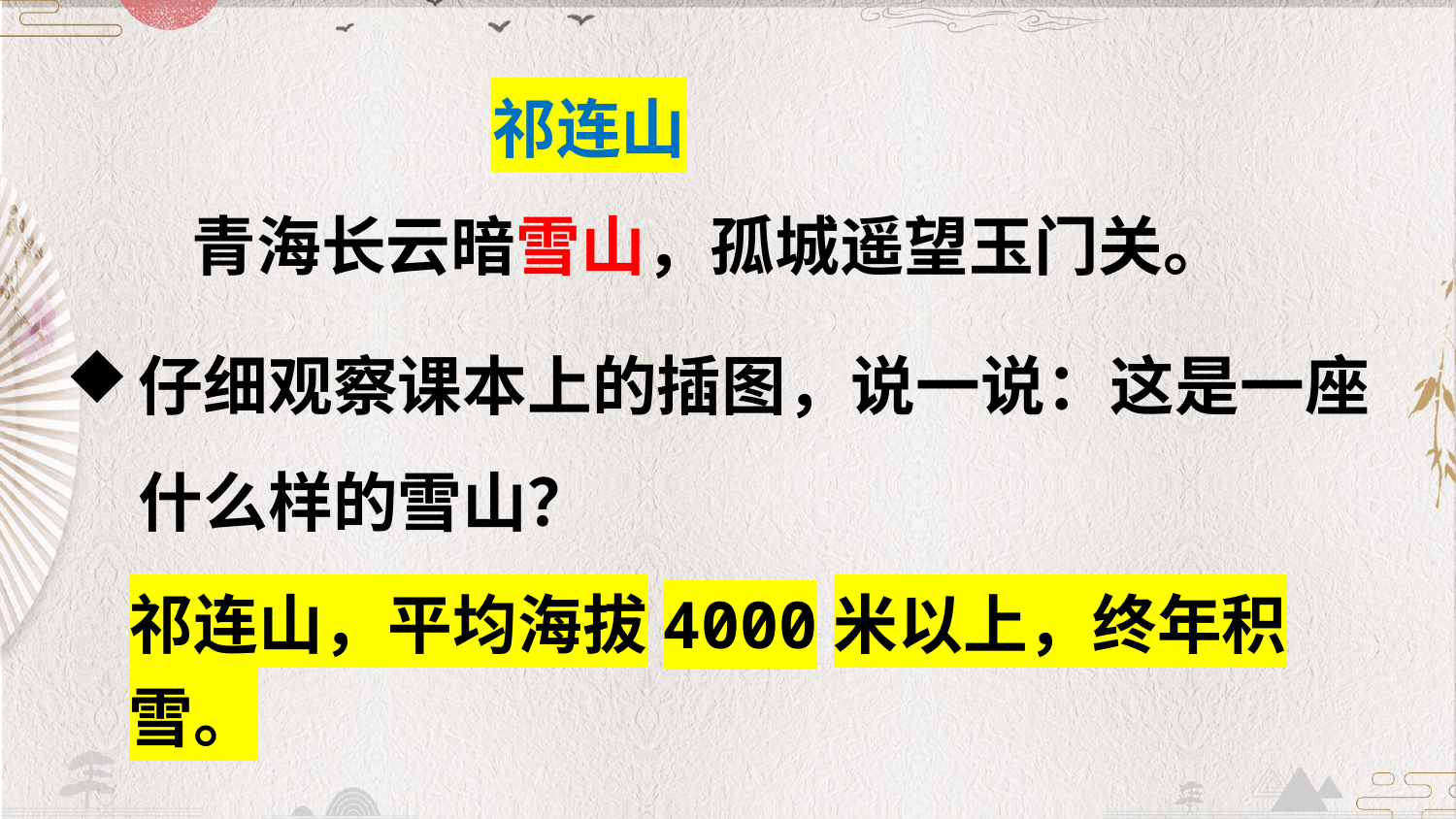

祁连山
青海长云暗雪山，孤城遥望玉门关。
仔细观察课本上的插图，说一说：这是一座什么样的雪山？
祁连山，平均海拔4000米以上，终年积雪。